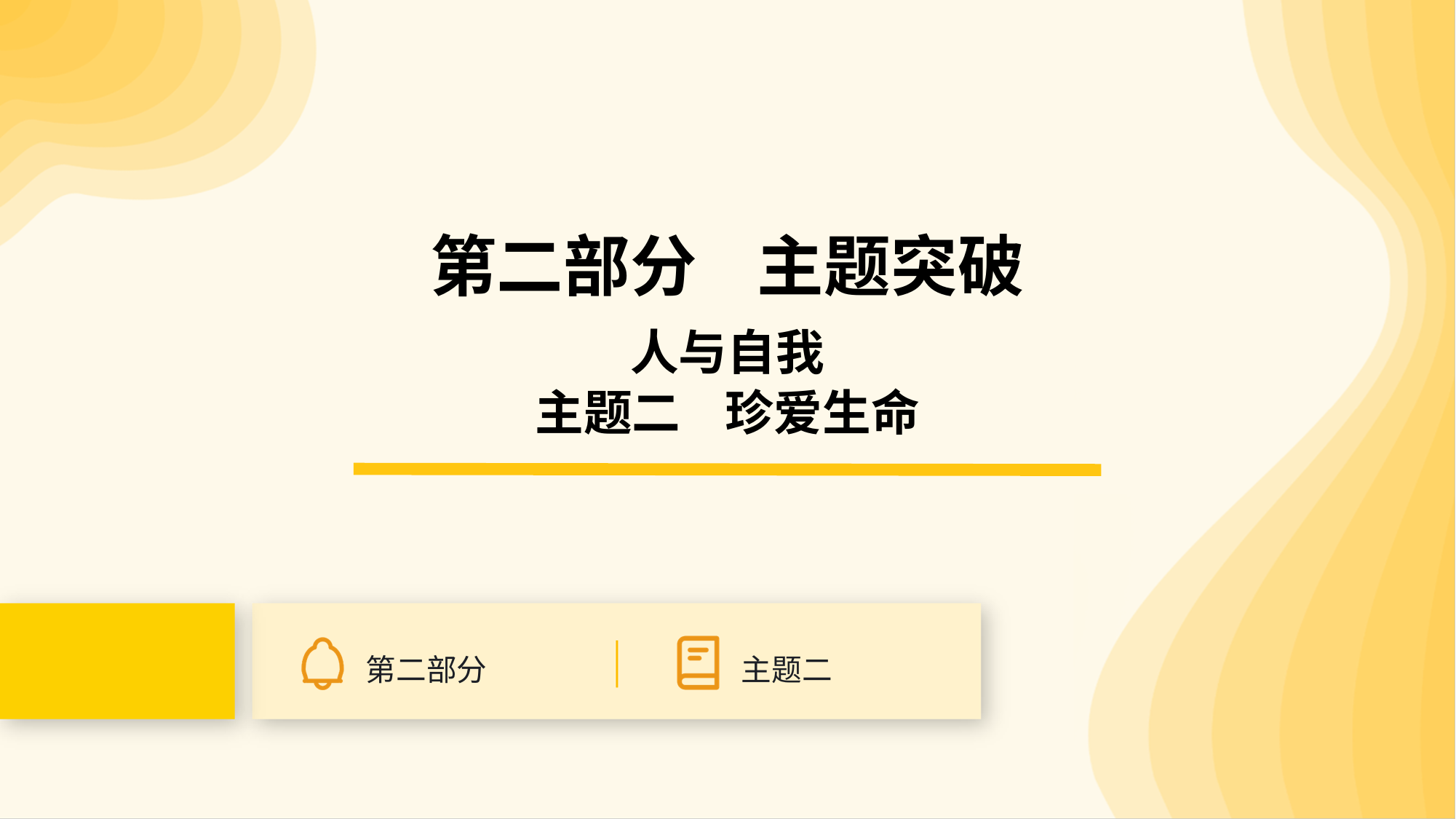

第二部分    主题突破
人与自我
主题二    珍爱生命

第二部分
主题二